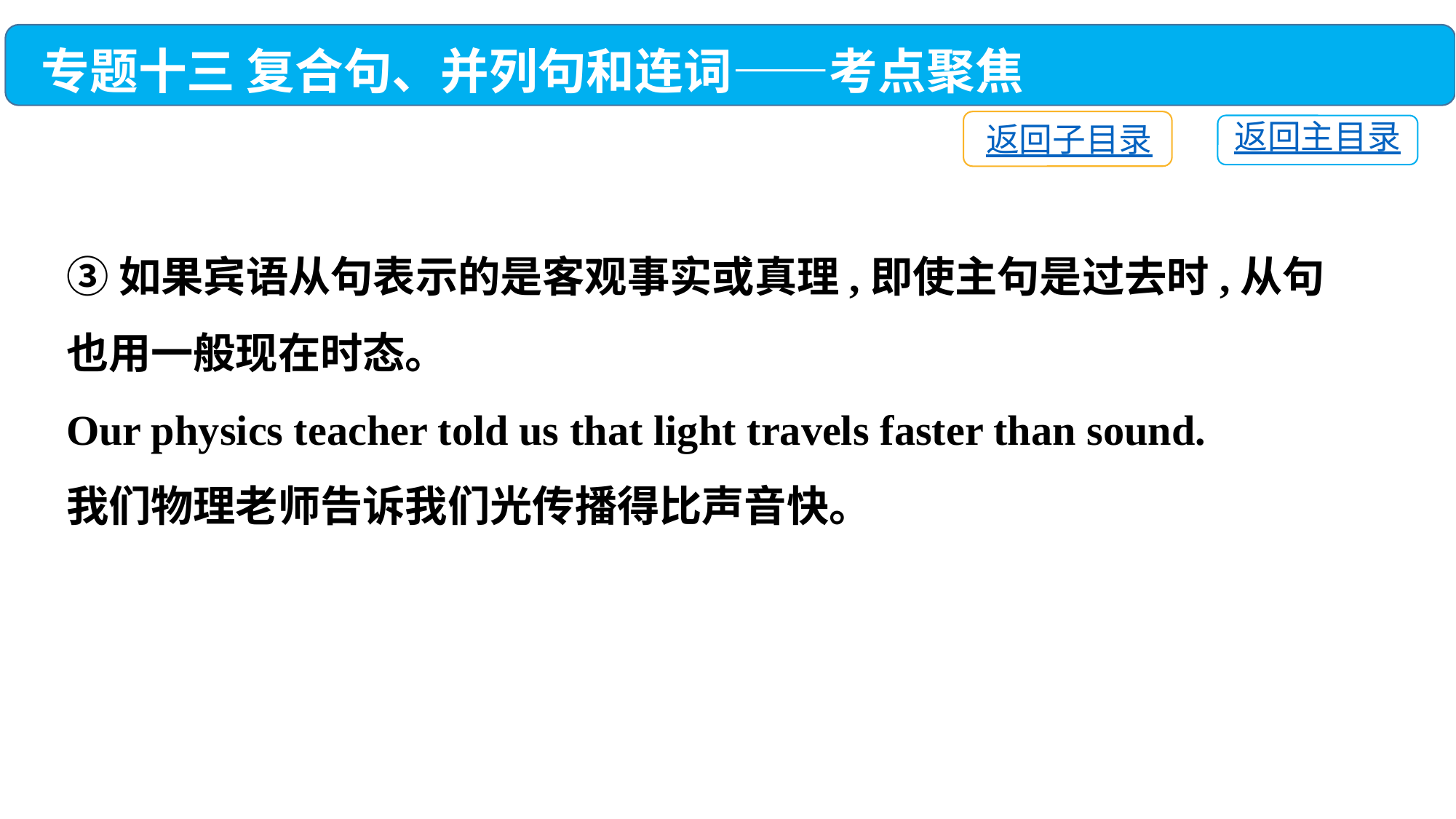

专题十三 复合句、并列句和连词——考点聚焦

返回子目录
返回主目录
③如果宾语从句表示的是客观事实或真理,即使主句是过去时,从句也用一般现在时态。
Our physics teacher told us that light travels faster than sound.
我们物理老师告诉我们光传播得比声音快。